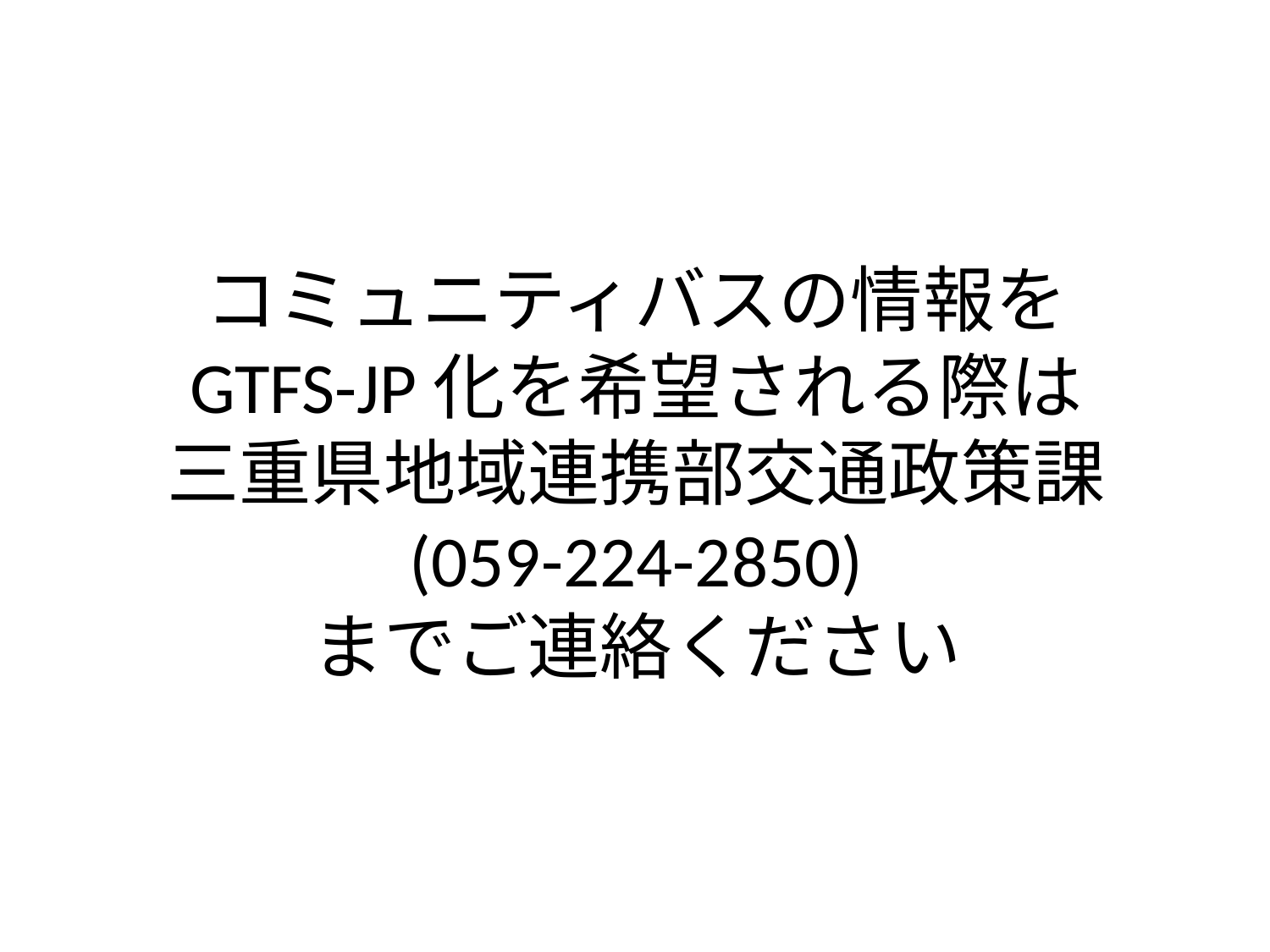

# コミュニティバスの情報を GTFS-JP化を希望される際は 三重県地域連携部交通政策課 (059-224-2850) までご連絡ください